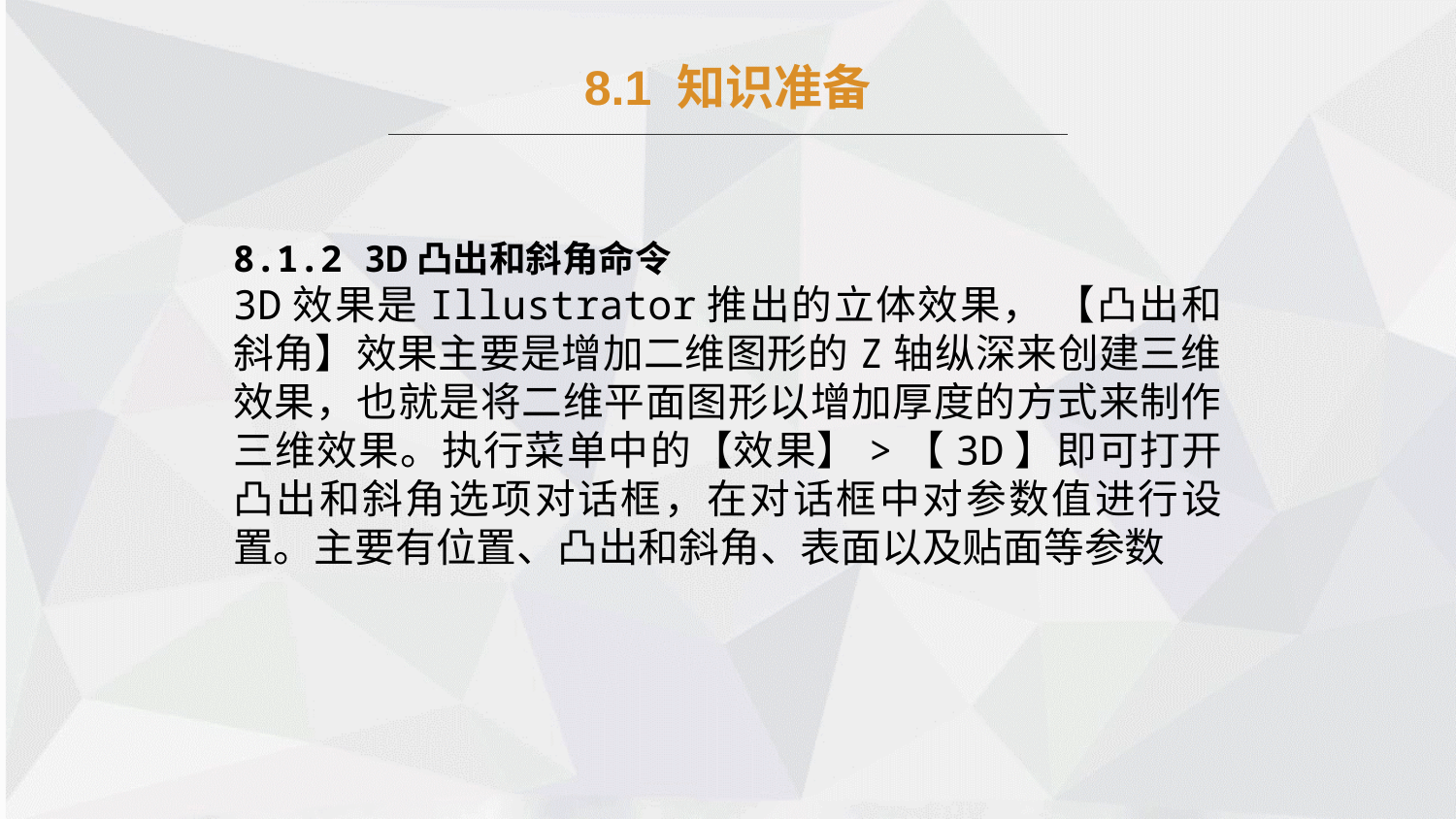

8.1 知识准备
8.1.2 3D凸出和斜角命令
3D效果是Illustrator推出的立体效果， 【凸出和斜角】效果主要是增加二维图形的Z轴纵深来创建三维效果，也就是将二维平面图形以增加厚度的方式来制作三维效果。执行菜单中的【效果】>【3D】即可打开凸出和斜角选项对话框，在对话框中对参数值进行设置。主要有位置、凸出和斜角、表面以及贴面等参数